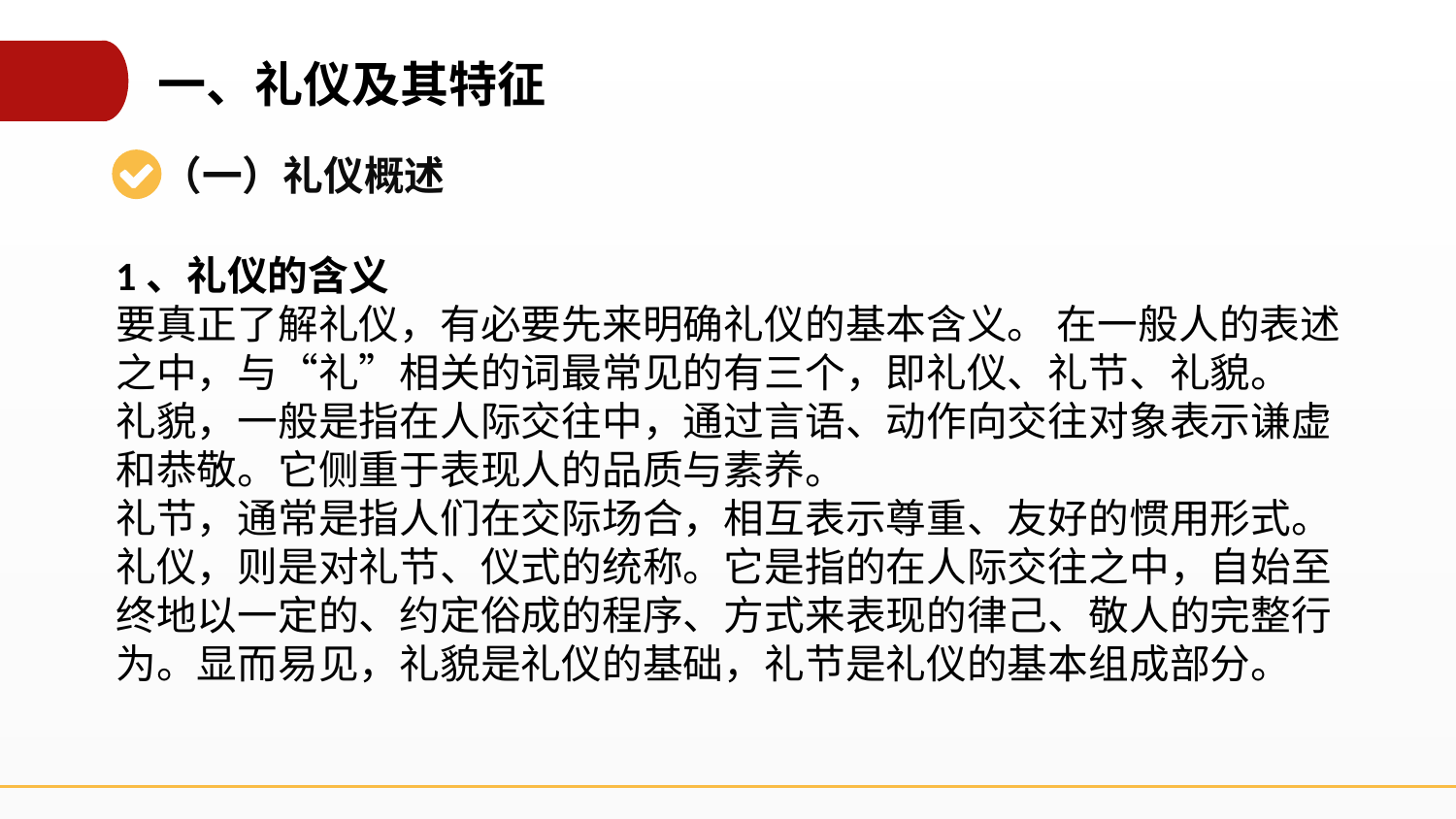

一、礼仪及其特征

（一）礼仪概述
1、礼仪的含义
要真正了解礼仪，有必要先来明确礼仪的基本含义。 在一般人的表述之中，与“礼”相关的词最常见的有三个，即礼仪、礼节、礼貌。
礼貌，一般是指在人际交往中，通过言语、动作向交往对象表示谦虚和恭敬。它侧重于表现人的品质与素养。
礼节，通常是指人们在交际场合，相互表示尊重、友好的惯用形式。
礼仪，则是对礼节、仪式的统称。它是指的在人际交往之中，自始至终地以一定的、约定俗成的程序、方式来表现的律己、敬人的完整行为。显而易见，礼貌是礼仪的基础，礼节是礼仪的基本组成部分。